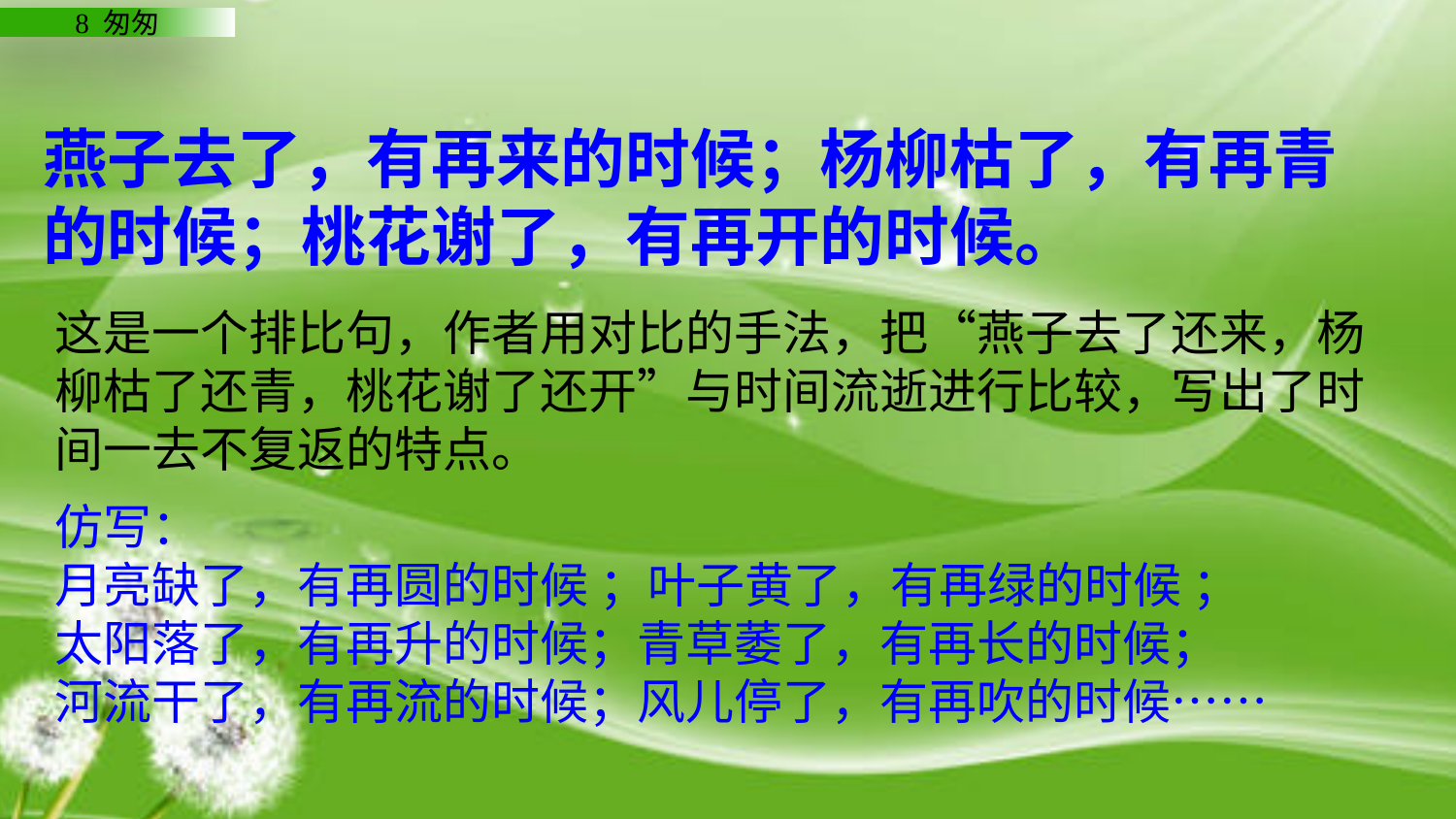

燕子去了，有再来的时候；杨柳枯了，有再青的时候；桃花谢了，有再开的时候。

这是一个排比句，作者用对比的手法，把“燕子去了还来，杨柳枯了还青，桃花谢了还开”与时间流逝进行比较，写出了时间一去不复返的特点。

仿写：
月亮缺了，有再圆的时候 ；叶子黄了，有再绿的时候 ；
太阳落了，有再升的时候；青草萎了，有再长的时候；
河流干了，有再流的时候；风儿停了，有再吹的时候……